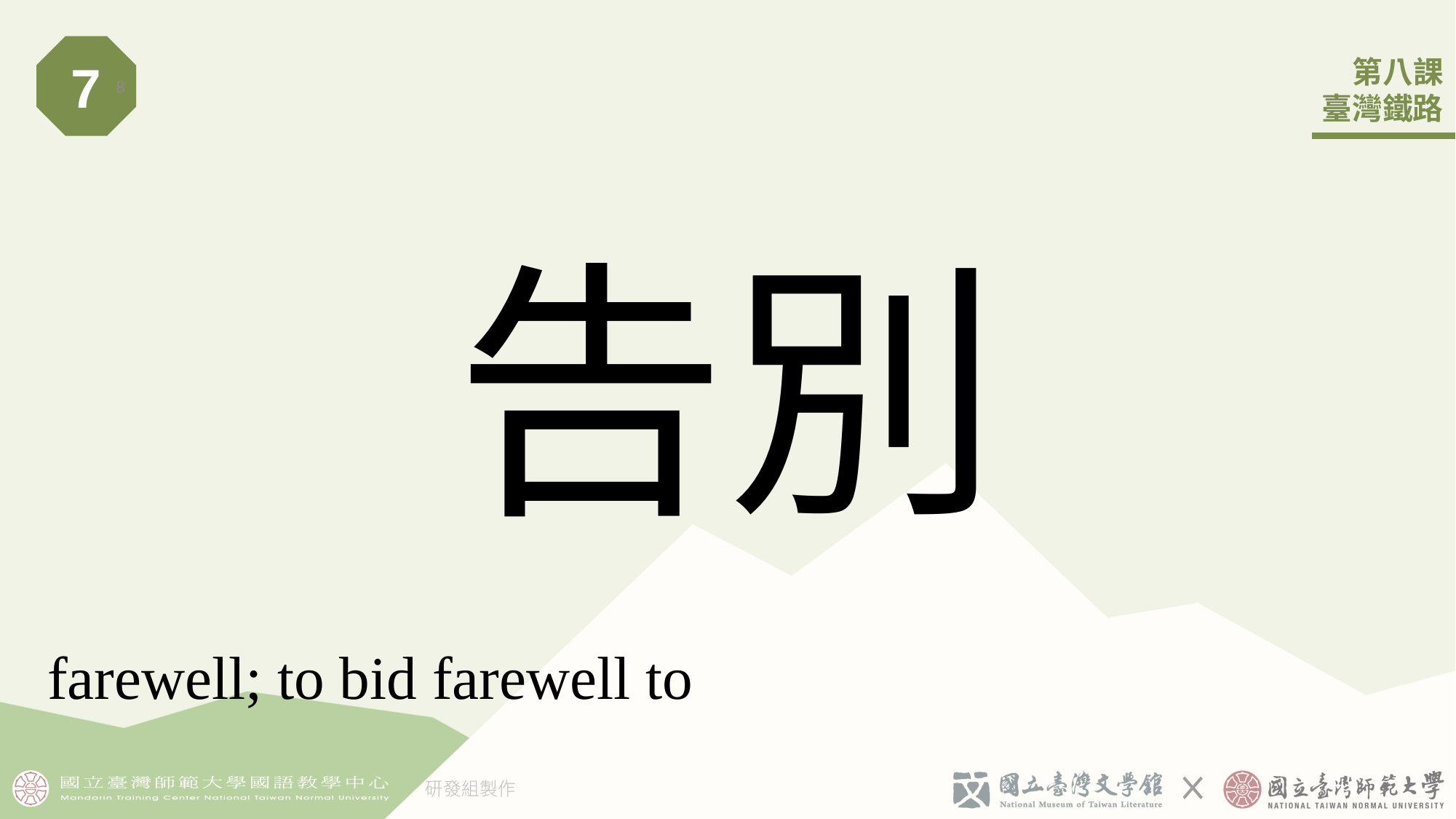

7
8
# 告別
farewell; to bid farewell to